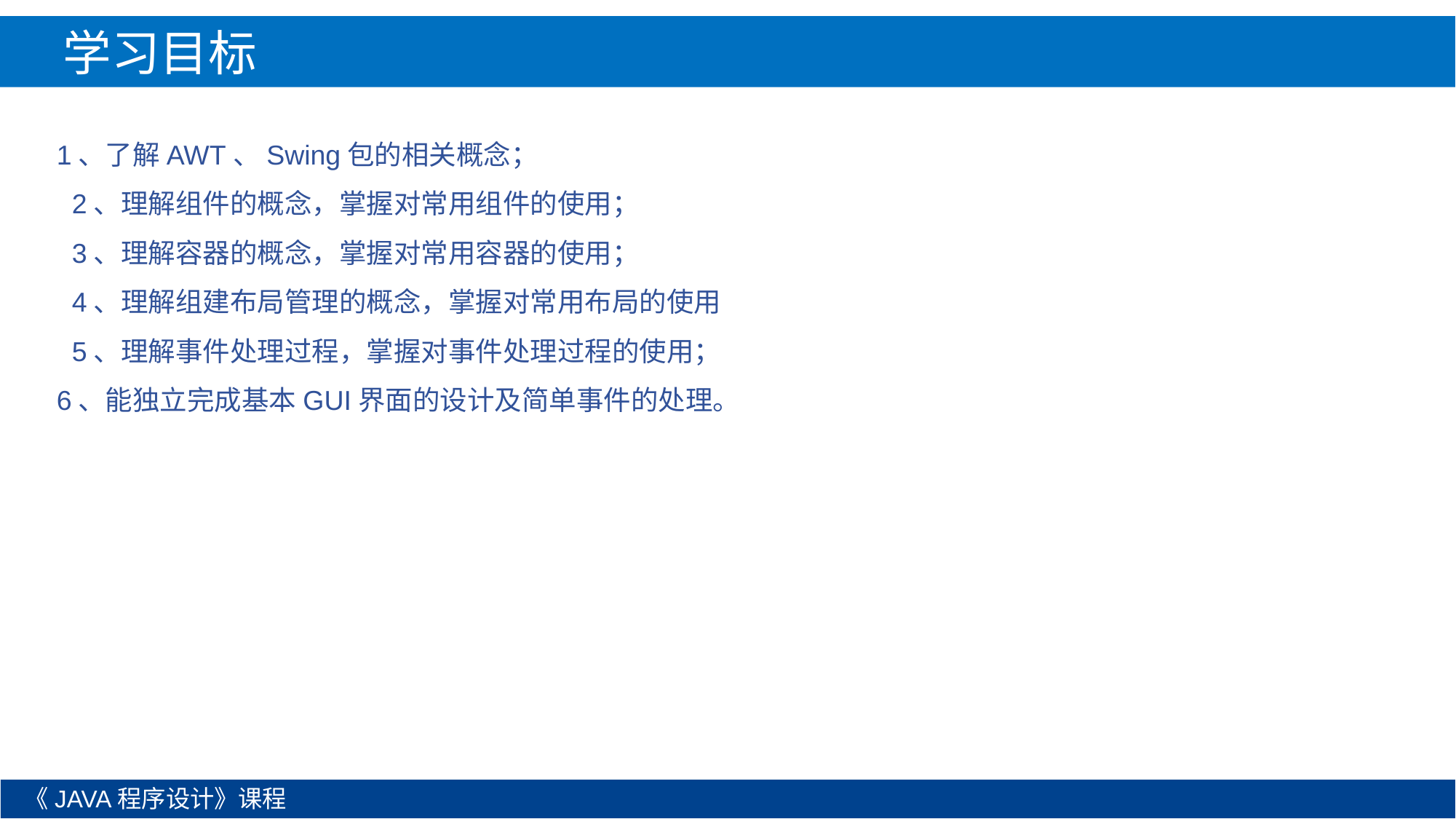

学习目标
1、了解AWT、Swing包的相关概念；
  2、理解组件的概念，掌握对常用组件的使用；
  3、理解容器的概念，掌握对常用容器的使用；
  4、理解组建布局管理的概念，掌握对常用布局的使用
  5、理解事件处理过程，掌握对事件处理过程的使用；
6、能独立完成基本GUI界面的设计及简单事件的处理。

《JAVA程序设计》课程